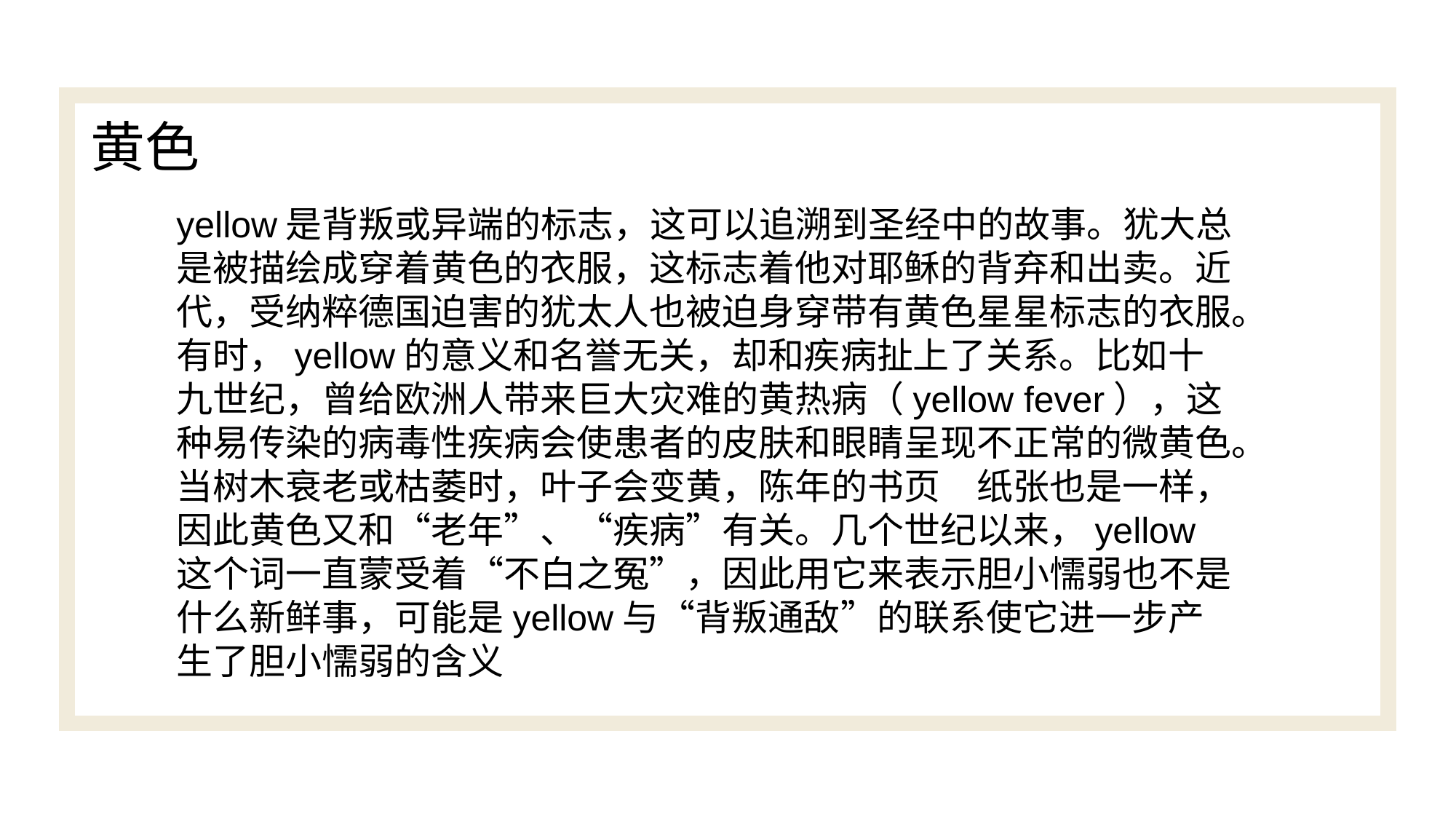

黄色
yellow是背叛或异端的标志，这可以追溯到圣经中的故事。犹大总是被描绘成穿着黄色的衣服，这标志着他对耶稣的背弃和出卖。近代，受纳粹德国迫害的犹太人也被迫身穿带有黄色星星标志的衣服。
有时，yellow的意义和名誉无关，却和疾病扯上了关系。比如十九世纪，曾给欧洲人带来巨大灾难的黄热病（yellow fever），这种易传染的病毒性疾病会使患者的皮肤和眼睛呈现不正常的微黄色。
当树木衰老或枯萎时，叶子会变黄，陈年的书页　纸张也是一样，因此黄色又和“老年”、“疾病”有关。几个世纪以来，yellow这个词一直蒙受着“不白之冤”，因此用它来表示胆小懦弱也不是什么新鲜事，可能是yellow与“背叛通敌”的联系使它进一步产生了胆小懦弱的含义